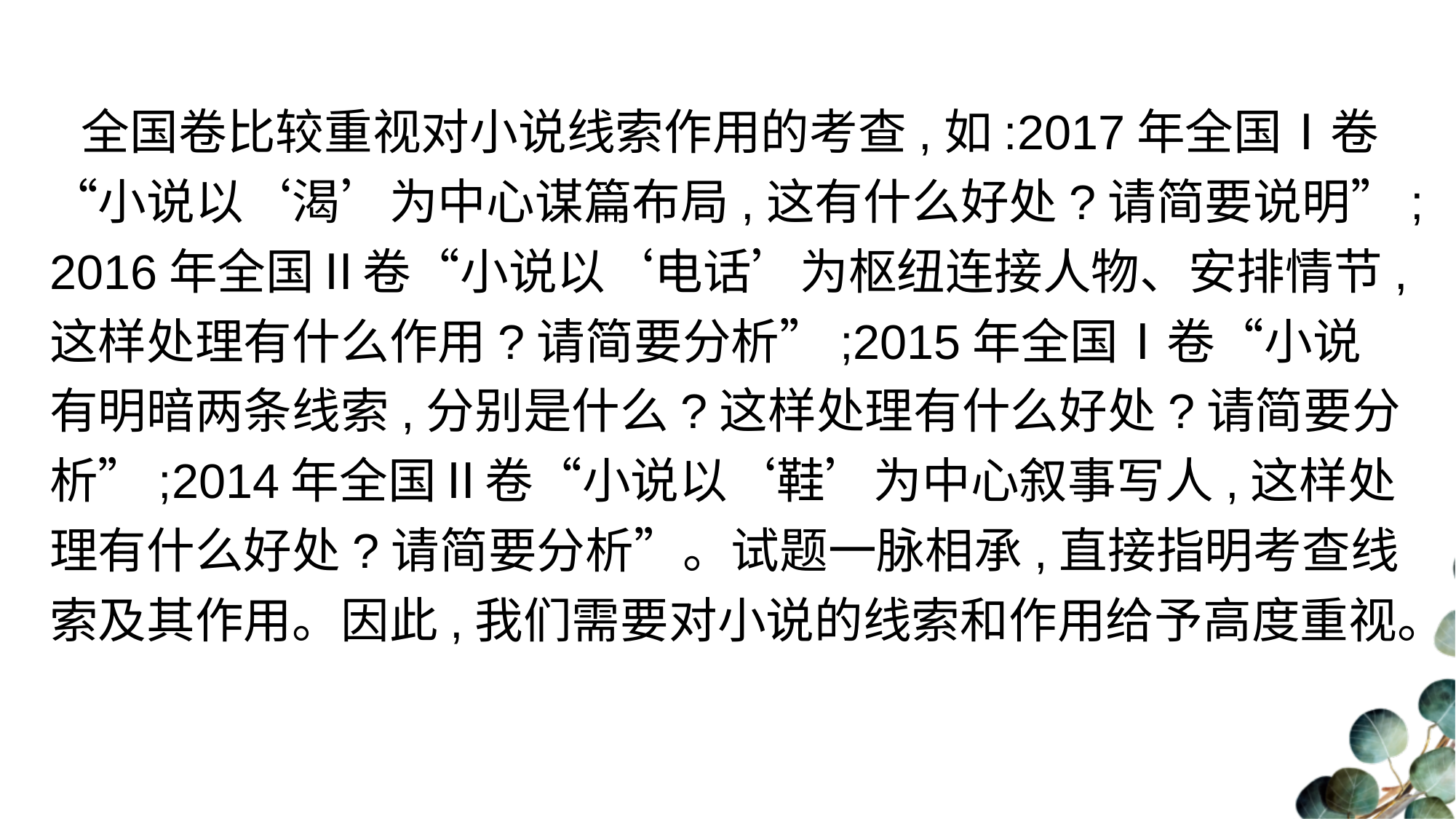

全国卷比较重视对小说线索作用的考查,如:2017年全国Ⅰ卷“小说以‘渴’为中心谋篇布局,这有什么好处?请简要说明”;2016年全国Ⅱ卷“小说以‘电话’为枢纽连接人物、安排情节,这样处理有什么作用?请简要分析”;2015年全国Ⅰ卷“小说有明暗两条线索,分别是什么?这样处理有什么好处?请简要分析”;2014年全国Ⅱ卷“小说以‘鞋’为中心叙事写人,这样处理有什么好处?请简要分析”。试题一脉相承,直接指明考查线索及其作用。因此,我们需要对小说的线索和作用给予高度重视。